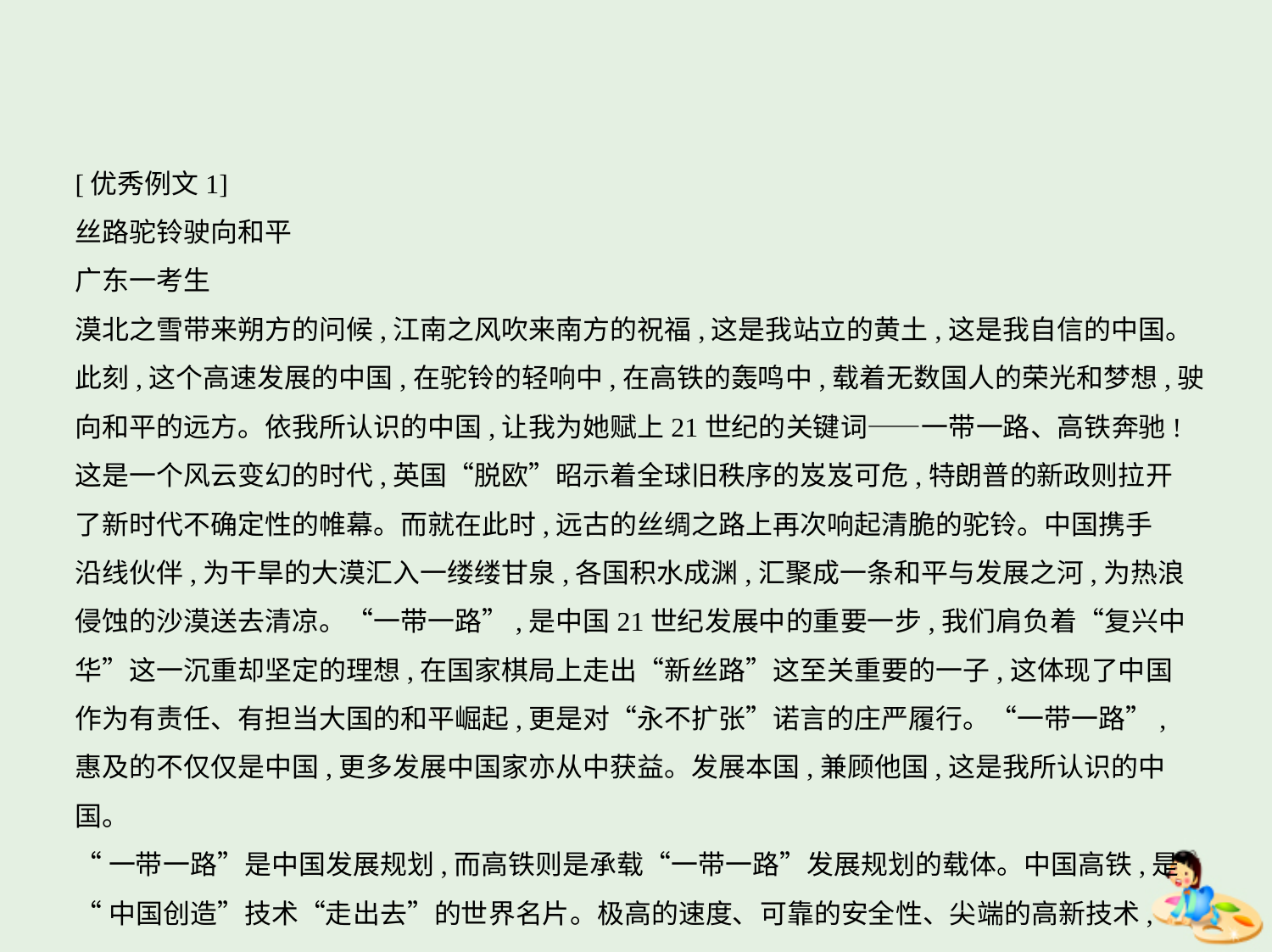

[优秀例文1]
丝路驼铃驶向和平
广东一考生
漠北之雪带来朔方的问候,江南之风吹来南方的祝福,这是我站立的黄土,这是我自信的中国。
此刻,这个高速发展的中国,在驼铃的轻响中,在高铁的轰鸣中,载着无数国人的荣光和梦想,驶
向和平的远方。依我所认识的中国,让我为她赋上21世纪的关键词——一带一路、高铁奔驰!
这是一个风云变幻的时代,英国“脱欧”昭示着全球旧秩序的岌岌可危,特朗普的新政则拉开
了新时代不确定性的帷幕。而就在此时,远古的丝绸之路上再次响起清脆的驼铃。中国携手
沿线伙伴,为干旱的大漠汇入一缕缕甘泉,各国积水成渊,汇聚成一条和平与发展之河,为热浪
侵蚀的沙漠送去清凉。“一带一路”,是中国21世纪发展中的重要一步,我们肩负着“复兴中
华”这一沉重却坚定的理想,在国家棋局上走出“新丝路”这至关重要的一子,这体现了中国
作为有责任、有担当大国的和平崛起,更是对“永不扩张”诺言的庄严履行。“一带一路”,
惠及的不仅仅是中国,更多发展中国家亦从中获益。发展本国,兼顾他国,这是我所认识的中国。
“一带一路”是中国发展规划,而高铁则是承载“一带一路”发展规划的载体。中国高铁,是
“中国创造”技术“走出去”的世界名片。极高的速度、可靠的安全性、尖端的高新技术,